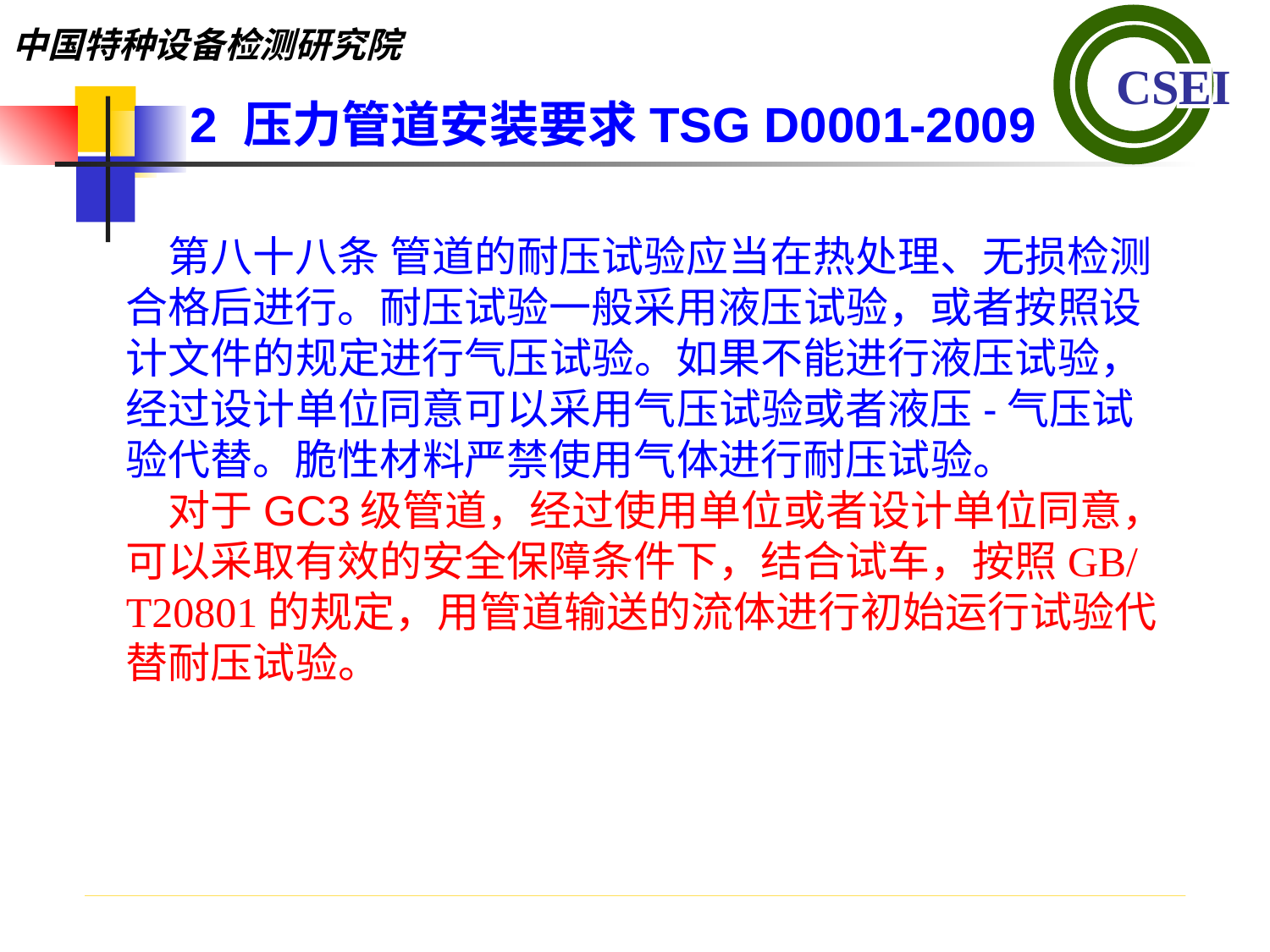

2 压力管道安装要求TSG D0001-2009
第八十八条 管道的耐压试验应当在热处理、无损检测合格后进行。耐压试验一般采用液压试验，或者按照设计文件的规定进行气压试验。如果不能进行液压试验，经过设计单位同意可以采用气压试验或者液压-气压试验代替。脆性材料严禁使用气体进行耐压试验。
对于GC3级管道，经过使用单位或者设计单位同意，可以采取有效的安全保障条件下，结合试车，按照GB/T20801的规定，用管道输送的流体进行初始运行试验代替耐压试验。